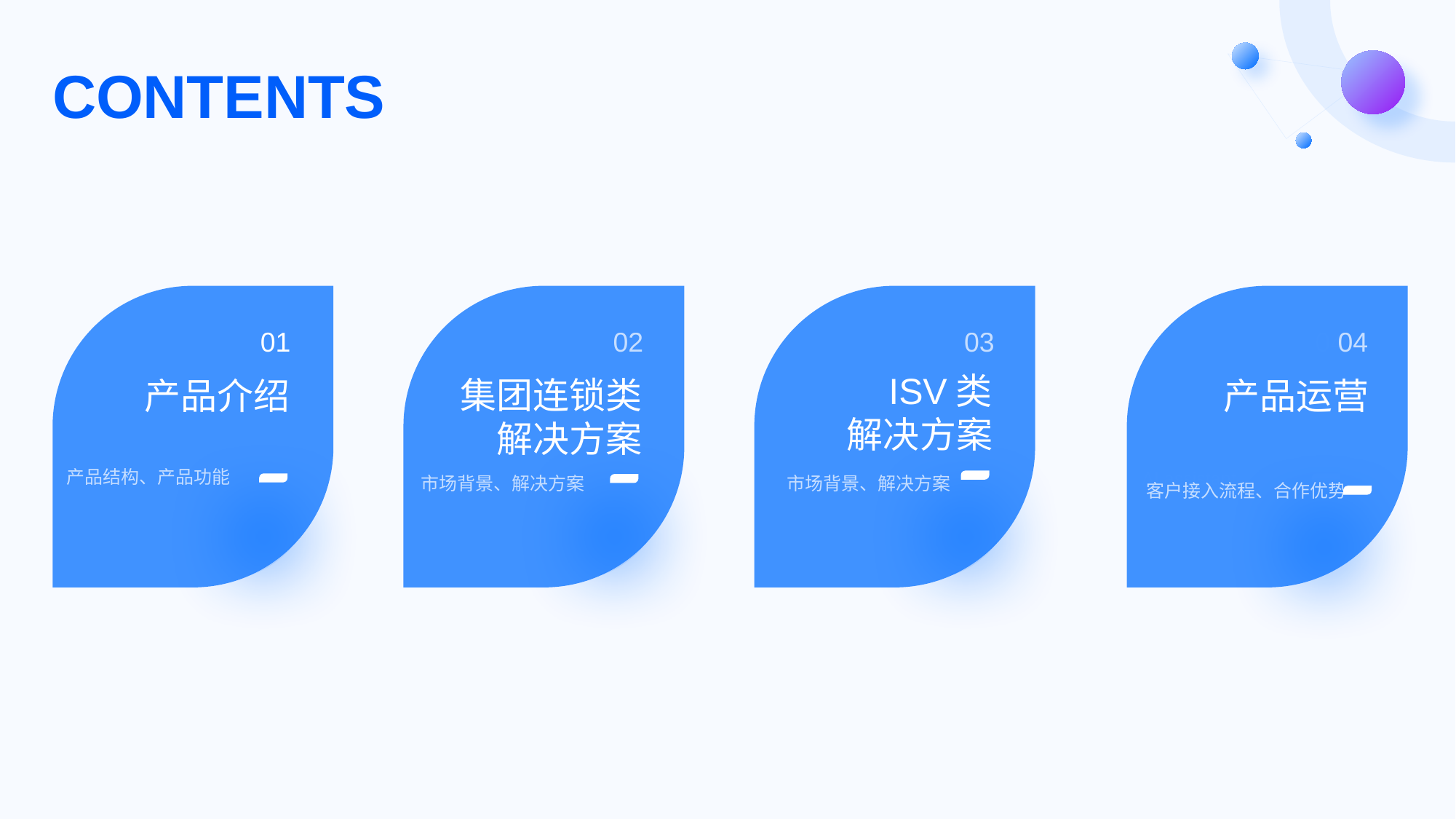

# CONTENTS

01
产品介绍

产品结构、产品功能

02
集团连锁类
解决方案
市场背景、解决方案

03
ISV类
解决方案
市场背景、解决方案

04

AI assistant

04
产品运营

客户接入流程、合作优势